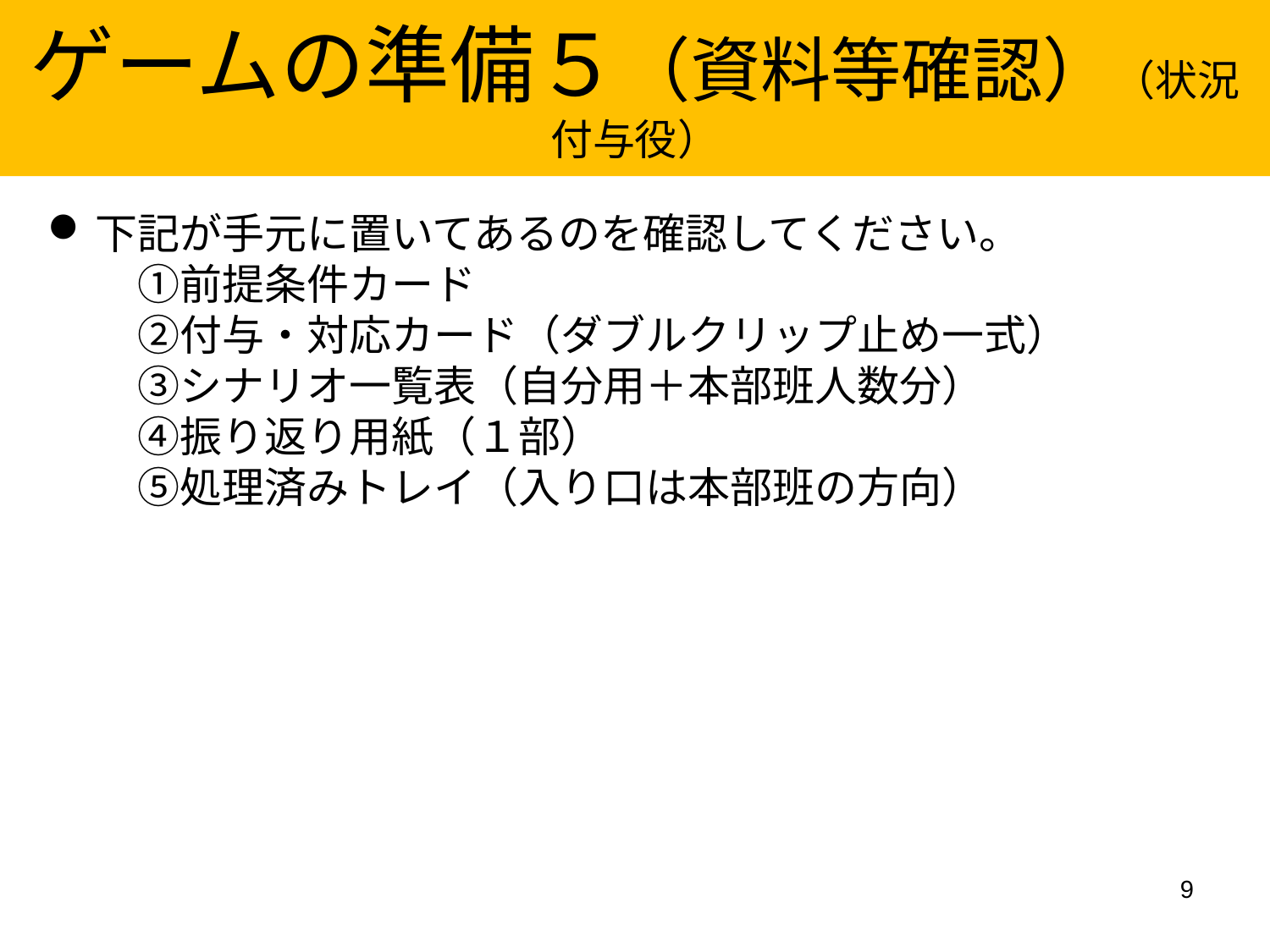

ゲームの準備５（資料等確認）（状況付与役）
下記が手元に置いてあるのを確認してください。
　①前提条件カード
　②付与・対応カード（ダブルクリップ止め一式）
　③シナリオ一覧表（自分用＋本部班人数分）
　④振り返り用紙（１部）
　⑤処理済みトレイ（入り口は本部班の方向）

9